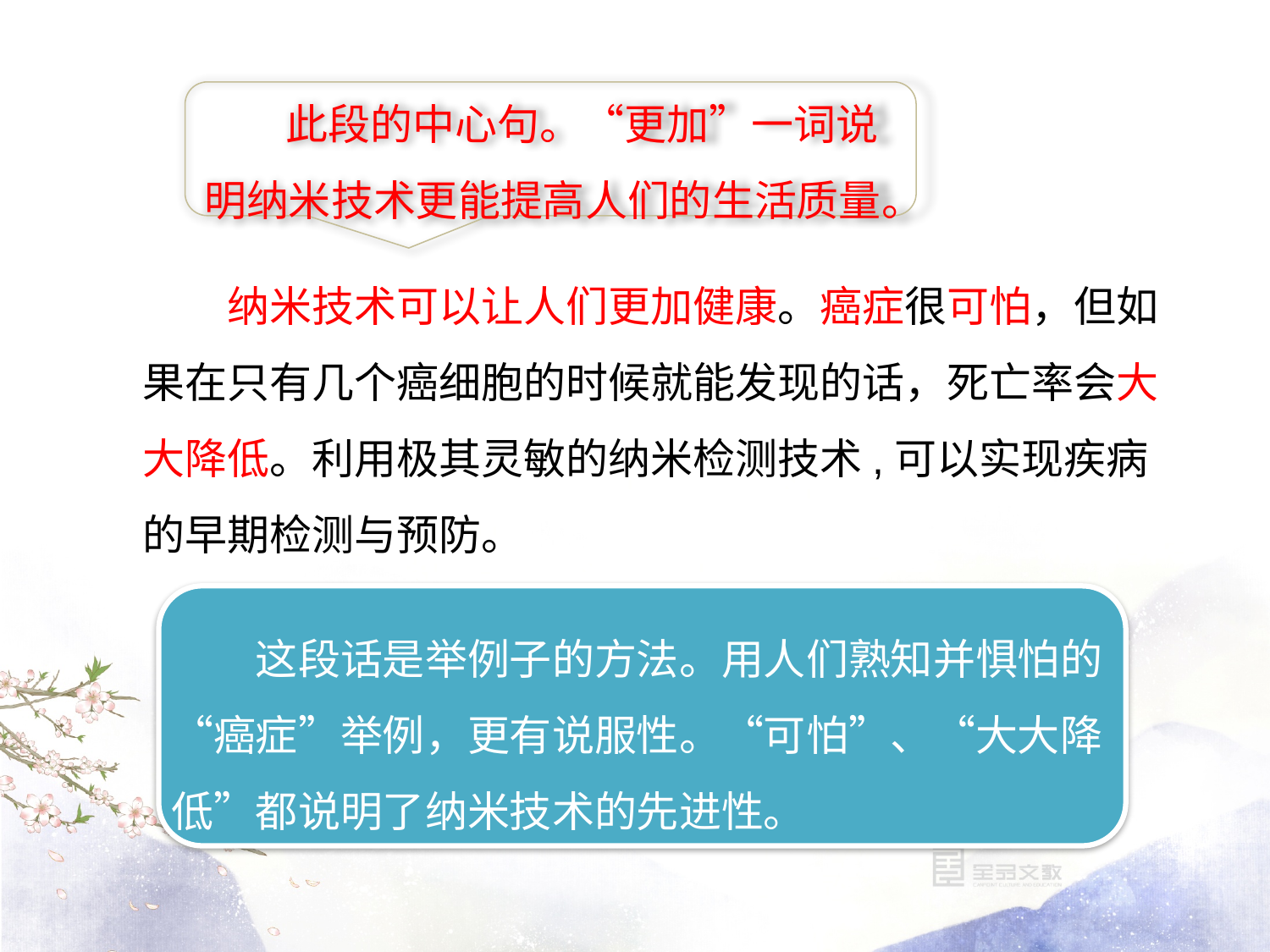

此段的中心句。“更加”一词说明纳米技术更能提高人们的生活质量。
　　纳米技术可以让人们更加健康。癌症很可怕，但如果在只有几个癌细胞的时候就能发现的话，死亡率会大大降低。利用极其灵敏的纳米检测技术,可以实现疾病的早期检测与预防。

　　这段话是举例子的方法。用人们熟知并惧怕的“癌症”举例，更有说服性。“可怕”、“大大降低”都说明了纳米技术的先进性。